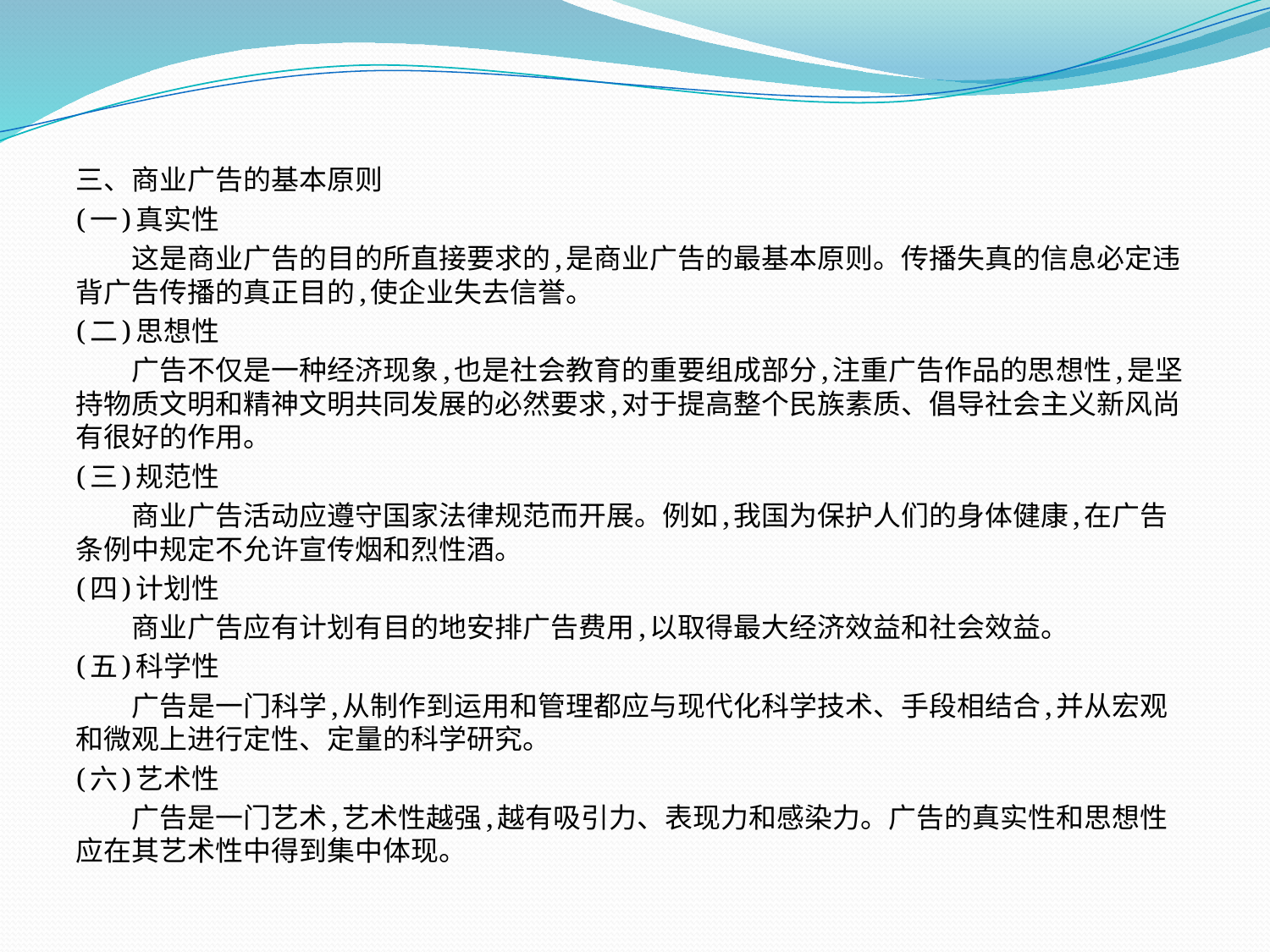

三、商业广告的基本原则
(一)真实性
　　这是商业广告的目的所直接要求的,是商业广告的最基本原则。传播失真的信息必定违背广告传播的真正目的,使企业失去信誉。
(二)思想性
　　广告不仅是一种经济现象,也是社会教育的重要组成部分,注重广告作品的思想性,是坚持物质文明和精神文明共同发展的必然要求,对于提高整个民族素质、倡导社会主义新风尚有很好的作用。
(三)规范性
　　商业广告活动应遵守国家法律规范而开展。例如,我国为保护人们的身体健康,在广告条例中规定不允许宣传烟和烈性酒。
(四)计划性
　　商业广告应有计划有目的地安排广告费用,以取得最大经济效益和社会效益。
(五)科学性
　　广告是一门科学,从制作到运用和管理都应与现代化科学技术、手段相结合,并从宏观和微观上进行定性、定量的科学研究。
(六)艺术性
　　广告是一门艺术,艺术性越强,越有吸引力、表现力和感染力。广告的真实性和思想性应在其艺术性中得到集中体现。